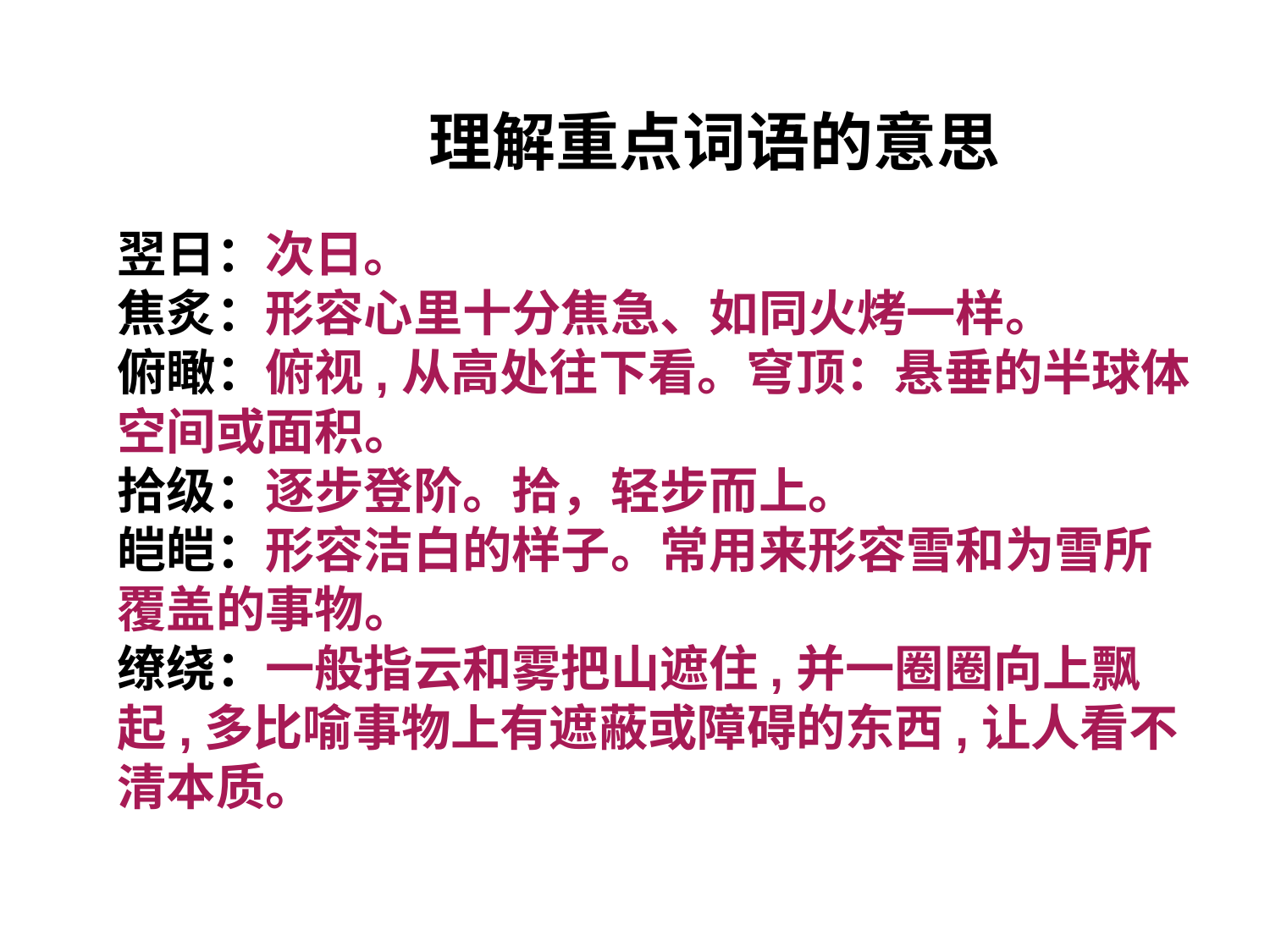

理解重点词语的意思
翌日：次日。
焦炙：形容心里十分焦急、如同火烤一样。
俯瞰：俯视,从高处往下看。穹顶：悬垂的半球体空间或面积。
拾级：逐步登阶。拾，轻步而上。
皑皑：形容洁白的样子。常用来形容雪和为雪所覆盖的事物。
缭绕：一般指云和雾把山遮住,并一圈圈向上飘起,多比喻事物上有遮蔽或障碍的东西,让人看不清本质。